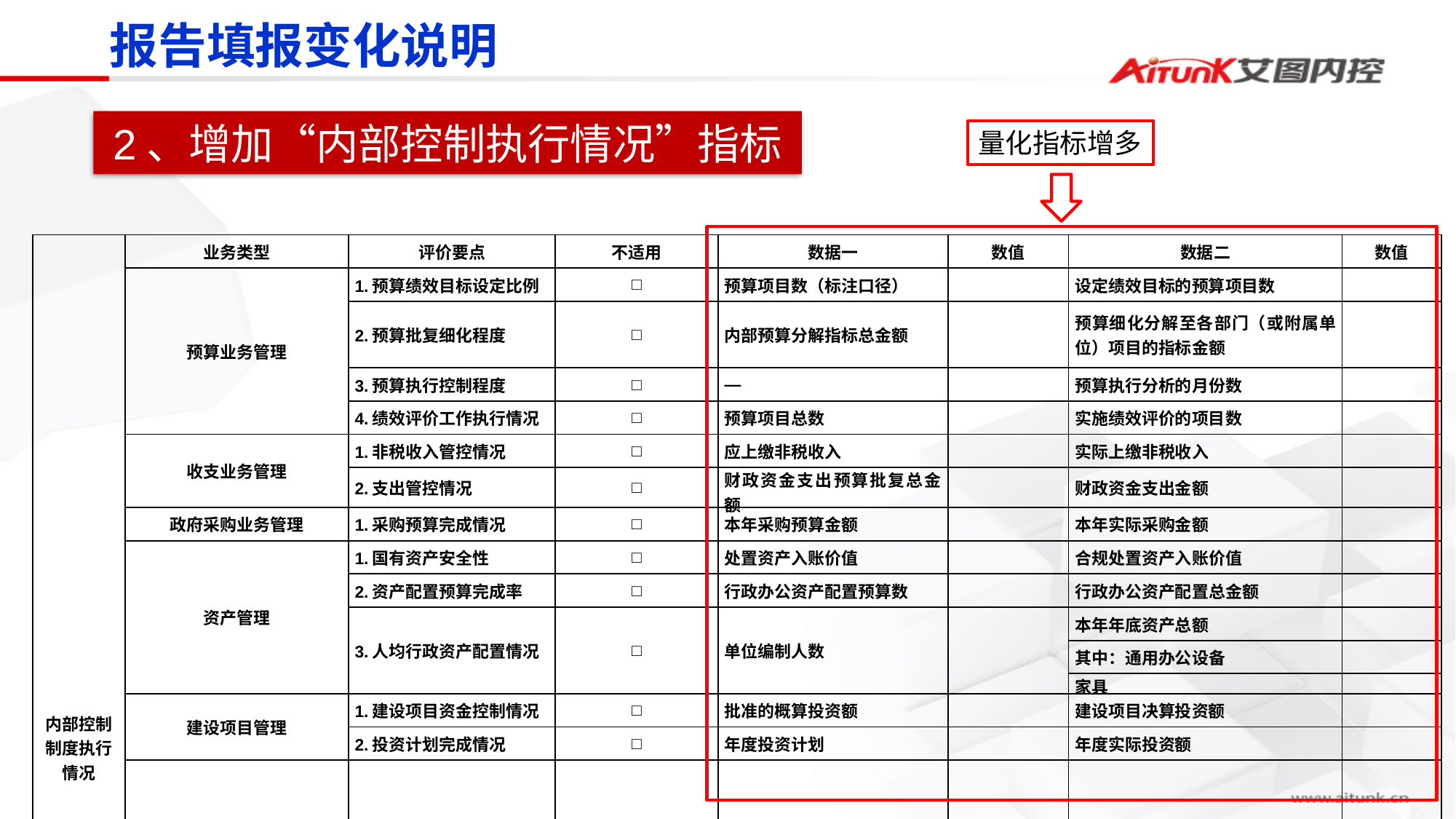

报告填报变化说明

2、增加“内部控制执行情况”指标
量化指标增多

| 内部控制制度执行情况 | 业务类型 | 评价要点 | 不适用 | 数据一 | 数值 | 数据二 | 数值 |
| --- | --- | --- | --- | --- | --- | --- | --- |
|  | 预算业务管理 | 1.预算绩效目标设定比例 | □ | 预算项目数（标注口径） |  | 设定绩效目标的预算项目数 |  |
|  |  | 2.预算批复细化程度 | □ | 内部预算分解指标总金额 |  | 预算细化分解至各部门（或附属单位）项目的指标金额 |  |
|  |  | 3.预算执行控制程度 | □ | — |  | 预算执行分析的月份数 |  |
|  |  | 4.绩效评价工作执行情况 | □ | 预算项目总数 |  | 实施绩效评价的项目数 |  |
|  | 收支业务管理 | 1.非税收入管控情况 | □ | 应上缴非税收入 |  | 实际上缴非税收入 |  |
|  |  | 2.支出管控情况 | □ | 财政资金支出预算批复总金额 |  | 财政资金支出金额 |  |
|  | 政府采购业务管理 | 1.采购预算完成情况 | □ | 本年采购预算金额 |  | 本年实际采购金额 |  |
|  | 资产管理 | 1.国有资产安全性 | □ | 处置资产入账价值 |  | 合规处置资产入账价值 |  |
|  |  | 2.资产配置预算完成率 | □ | 行政办公资产配置预算数 |  | 行政办公资产配置总金额 |  |
|  |  | 3.人均行政资产配置情况 | □ | 单位编制人数 |  | 本年年底资产总额 |  |
|  |  |  |  |  |  | 其中：通用办公设备 |  |
|  |  |  |  |  |  | 家具 |  |
|  | 建设项目管理 | 1.建设项目资金控制情况 | □ | 批准的概算投资额 |  | 建设项目决算投资额 |  |
|  |  | 2.投资计划完成情况 | □ | 年度投资计划 |  | 年度实际投资额 |  |
|  | 合同管理 | 1.合同订立规范情况 | □ | 合同总个数 |  | 合同审批个数 |  |